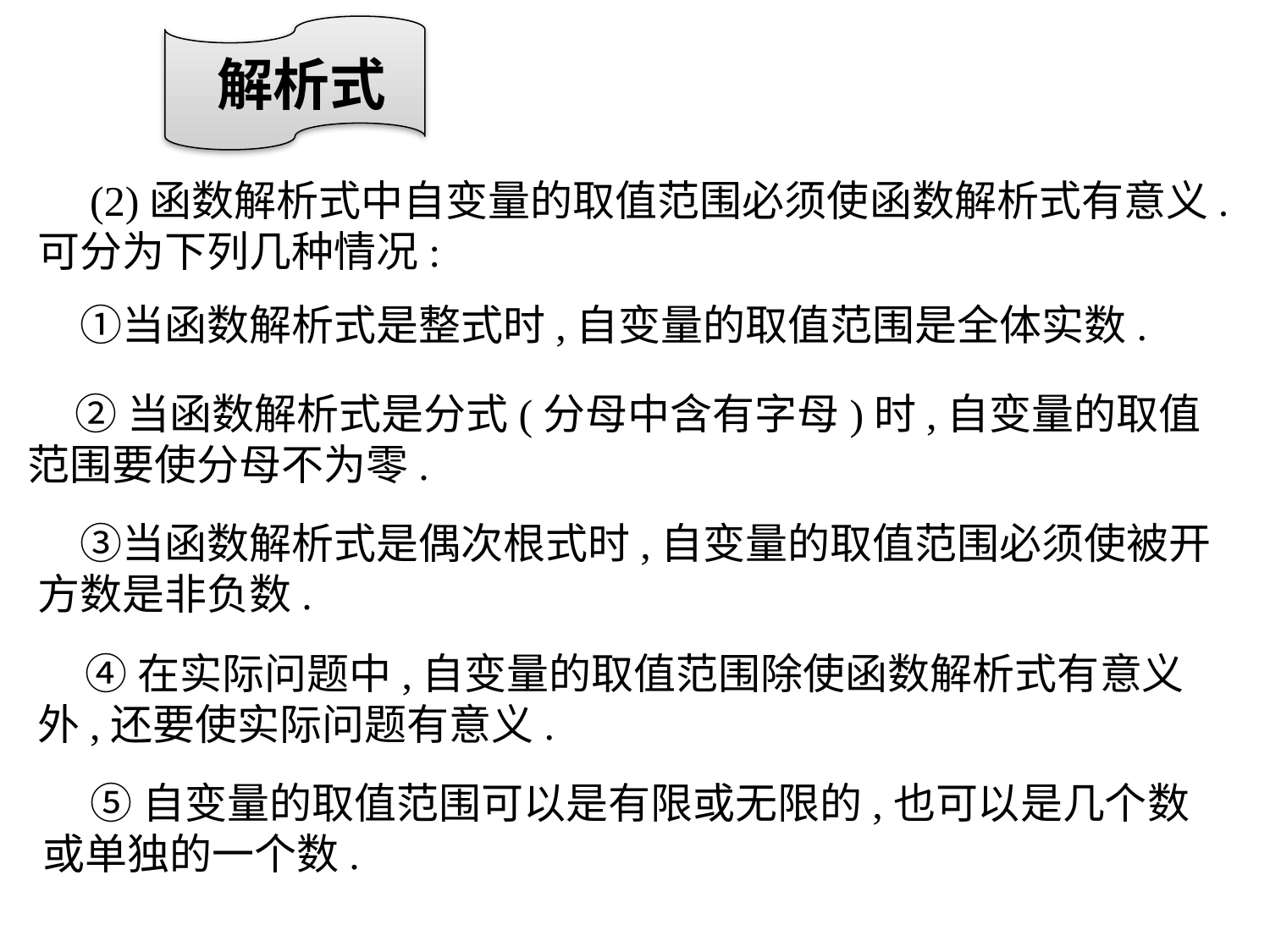

解析式
　(2)函数解析式中自变量的取值范围必须使函数解析式有意义.可分为下列几种情况:
　①当函数解析式是整式时,自变量的取值范围是全体实数.
     ②当函数解析式是分式(分母中含有字母)时,自变量的取值范围要使分母不为零.
　③当函数解析式是偶次根式时,自变量的取值范围必须使被开方数是非负数.
     ④在实际问题中,自变量的取值范围除使函数解析式有意义外,还要使实际问题有意义.
     ⑤自变量的取值范围可以是有限或无限的,也可以是几个数或单独的一个数.